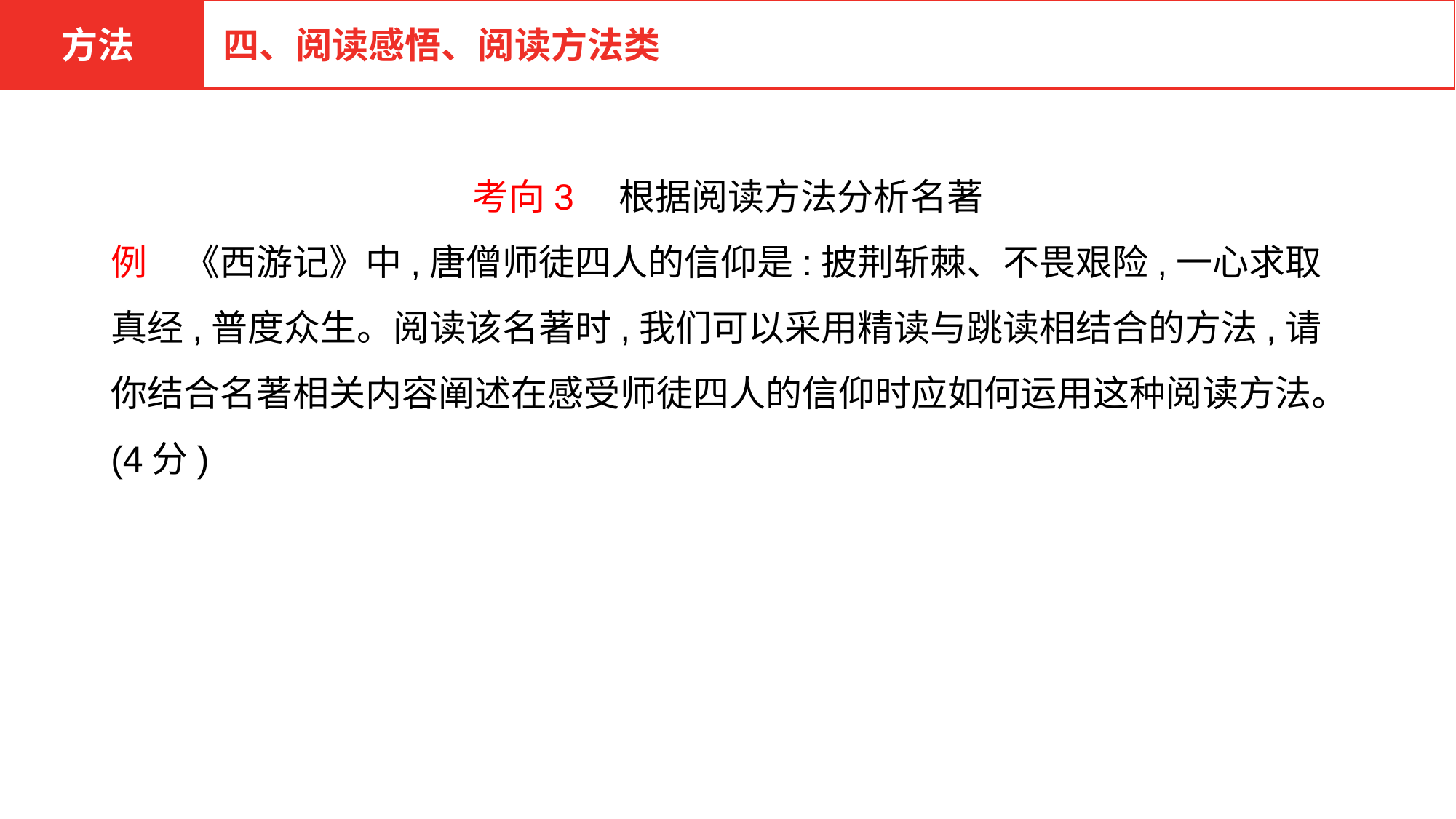

方法
四、阅读感悟、阅读方法类
考向3　根据阅读方法分析名著
例　《西游记》中,唐僧师徒四人的信仰是:披荆斩棘、不畏艰险,一心求取真经,普度众生。阅读该名著时,我们可以采用精读与跳读相结合的方法,请你结合名著相关内容阐述在感受师徒四人的信仰时应如何运用这种阅读方法。(4分)